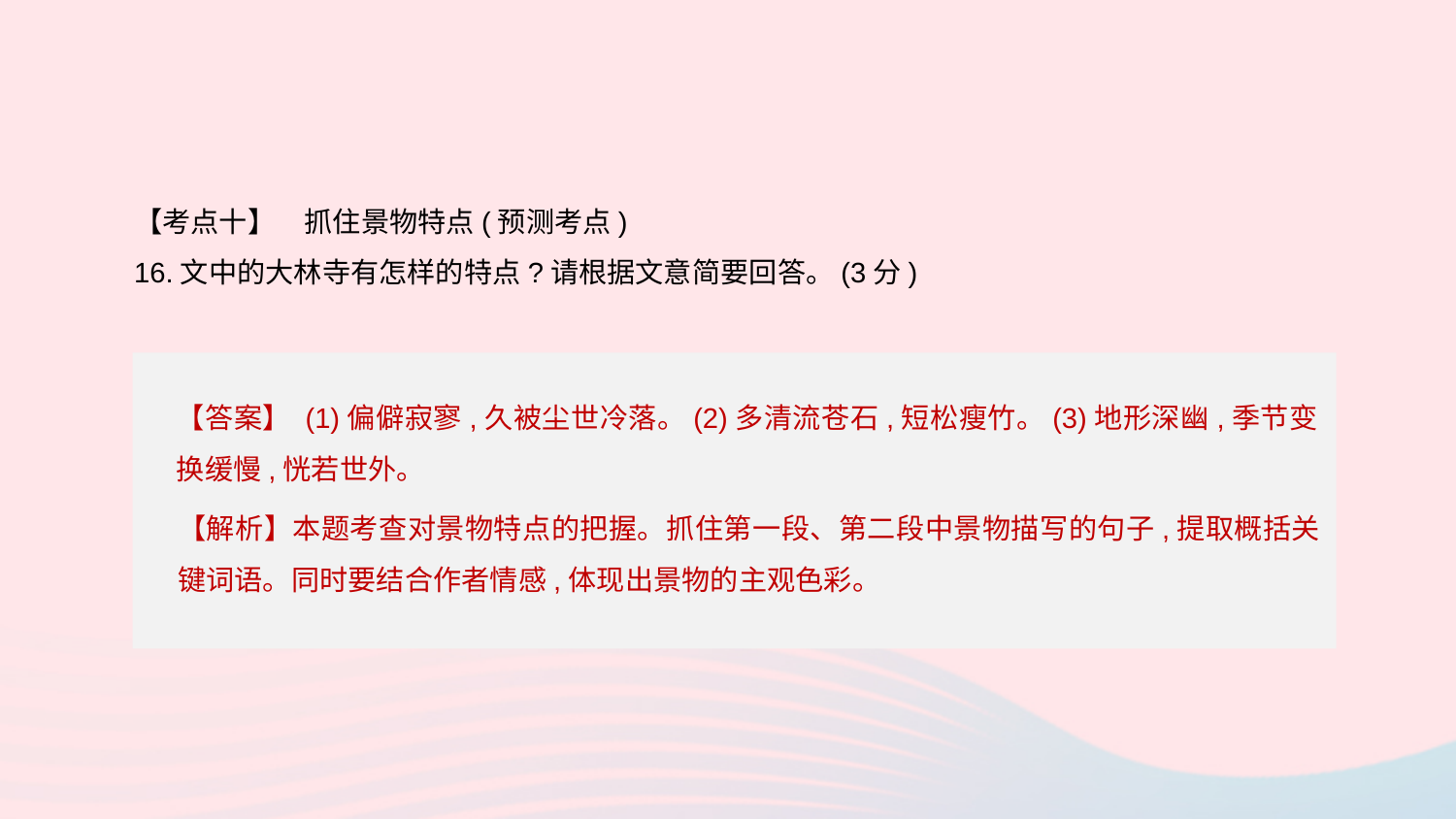

【考点十】　抓住景物特点(预测考点)
16.文中的大林寺有怎样的特点?请根据文意简要回答。(3分)

【答案】 (1)偏僻寂寥,久被尘世冷落。(2)多清流苍石,短松瘦竹。(3)地形深幽,季节变换缓慢,恍若世外。
【解析】本题考查对景物特点的把握。抓住第一段、第二段中景物描写的句子,提取概括关键词语。同时要结合作者情感,体现出景物的主观色彩。